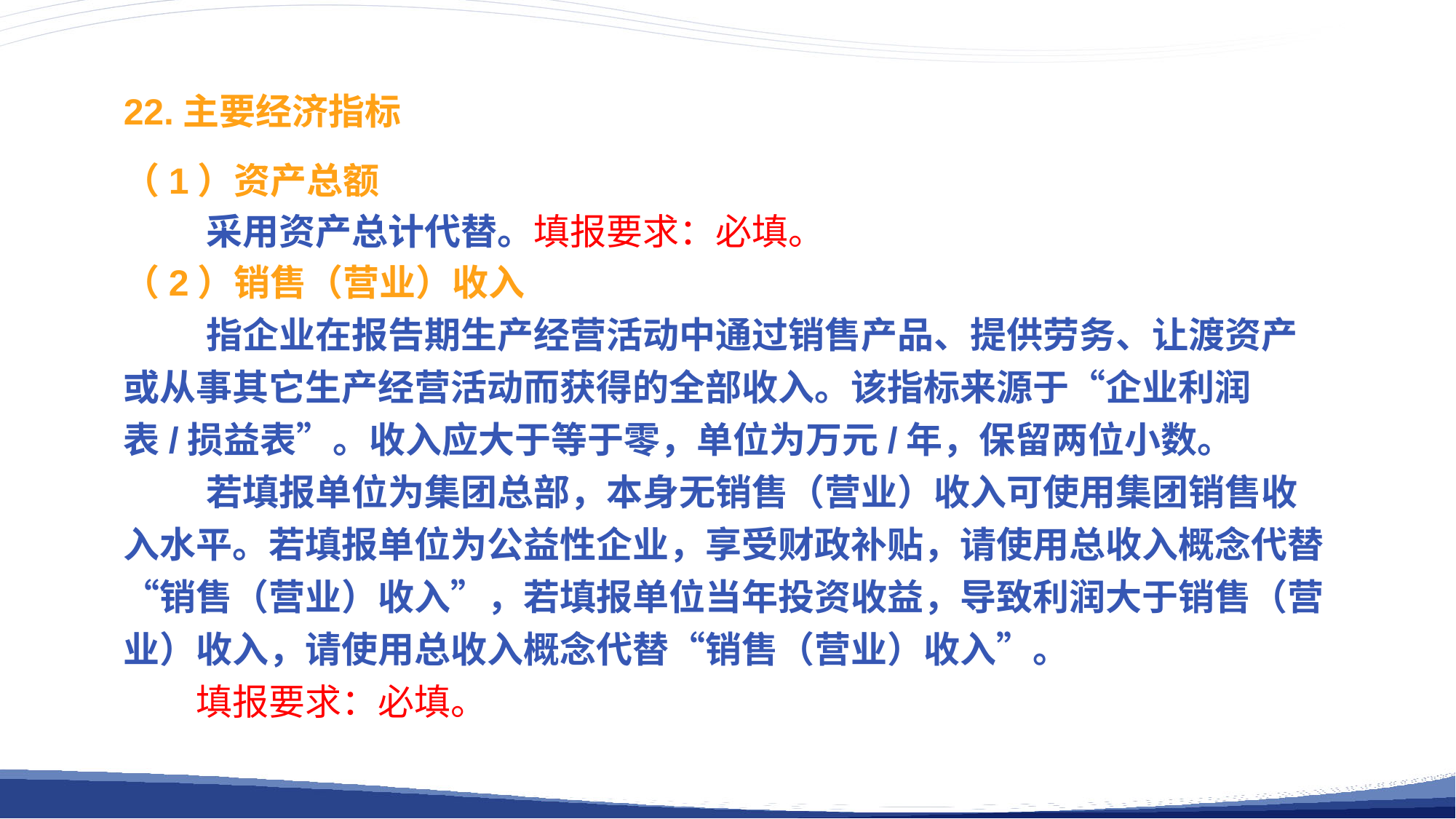

22.主要经济指标
（1）资产总额
         采用资产总计代替。填报要求：必填。
（2）销售（营业）收入
         指企业在报告期生产经营活动中通过销售产品、提供劳务、让渡资产或从事其它生产经营活动而获得的全部收入。该指标来源于“企业利润表/损益表”。收入应大于等于零，单位为万元/年，保留两位小数。
         若填报单位为集团总部，本身无销售（营业）收入可使用集团销售收入水平。若填报单位为公益性企业，享受财政补贴，请使用总收入概念代替“销售（营业）收入”，若填报单位当年投资收益，导致利润大于销售（营业）收入，请使用总收入概念代替“销售（营业）收入”。
填报要求：必填。